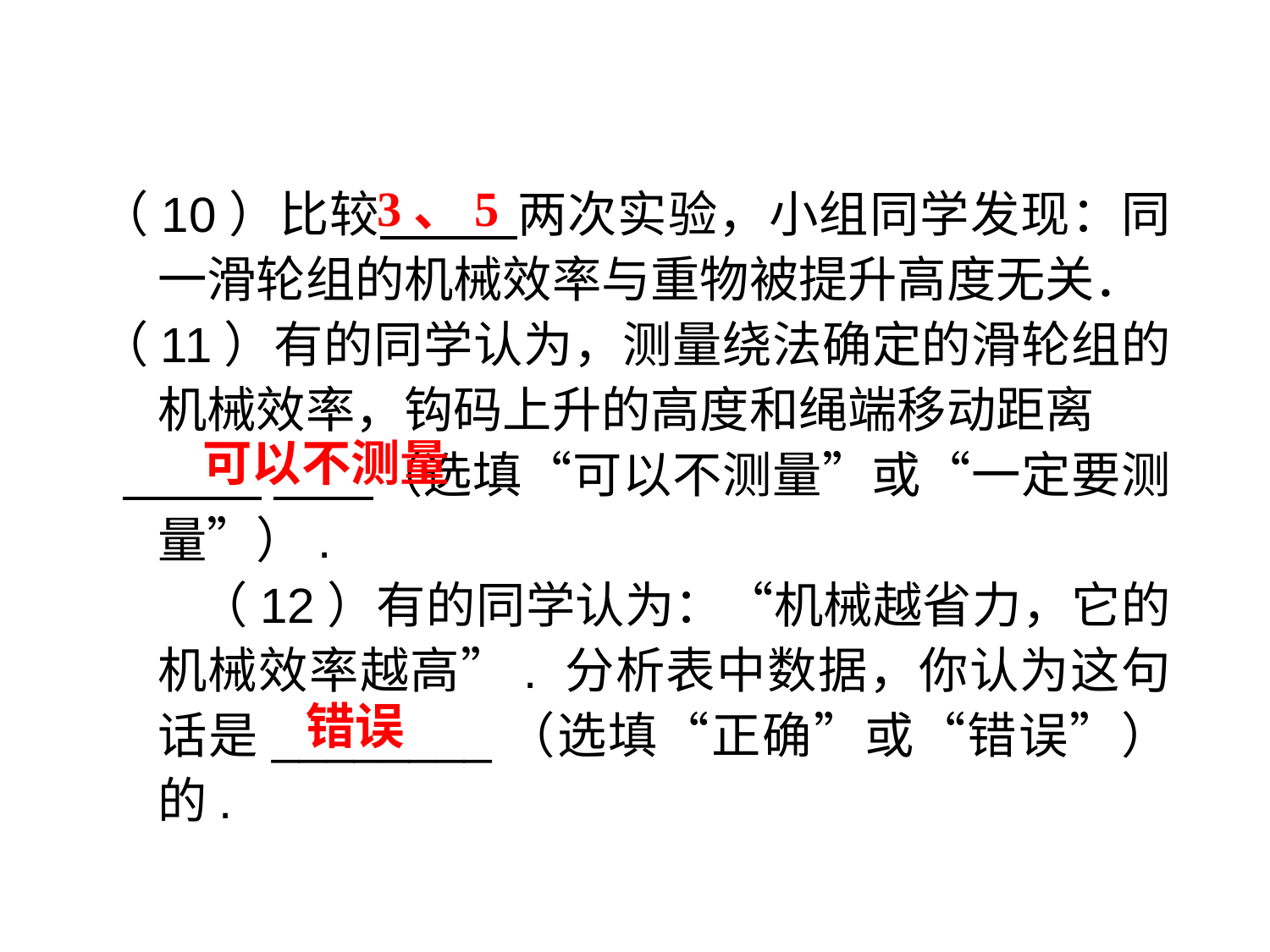

（10）比较　　   两次实验，小组同学发现：同一滑轮组的机械效率与重物被提升高度无关．
（11）有的同学认为，测量绕法确定的滑轮组的机械效率，钩码上升的高度和绳端移动距离
              　　（选填“可以不测量”或“一定要测量”）.
　　（12）有的同学认为：“机械越省力，它的机械效率越高”. 分析表中数据，你认为这句话是________（选填“正确”或“错误”）的.
3、5
可以不测量
错误